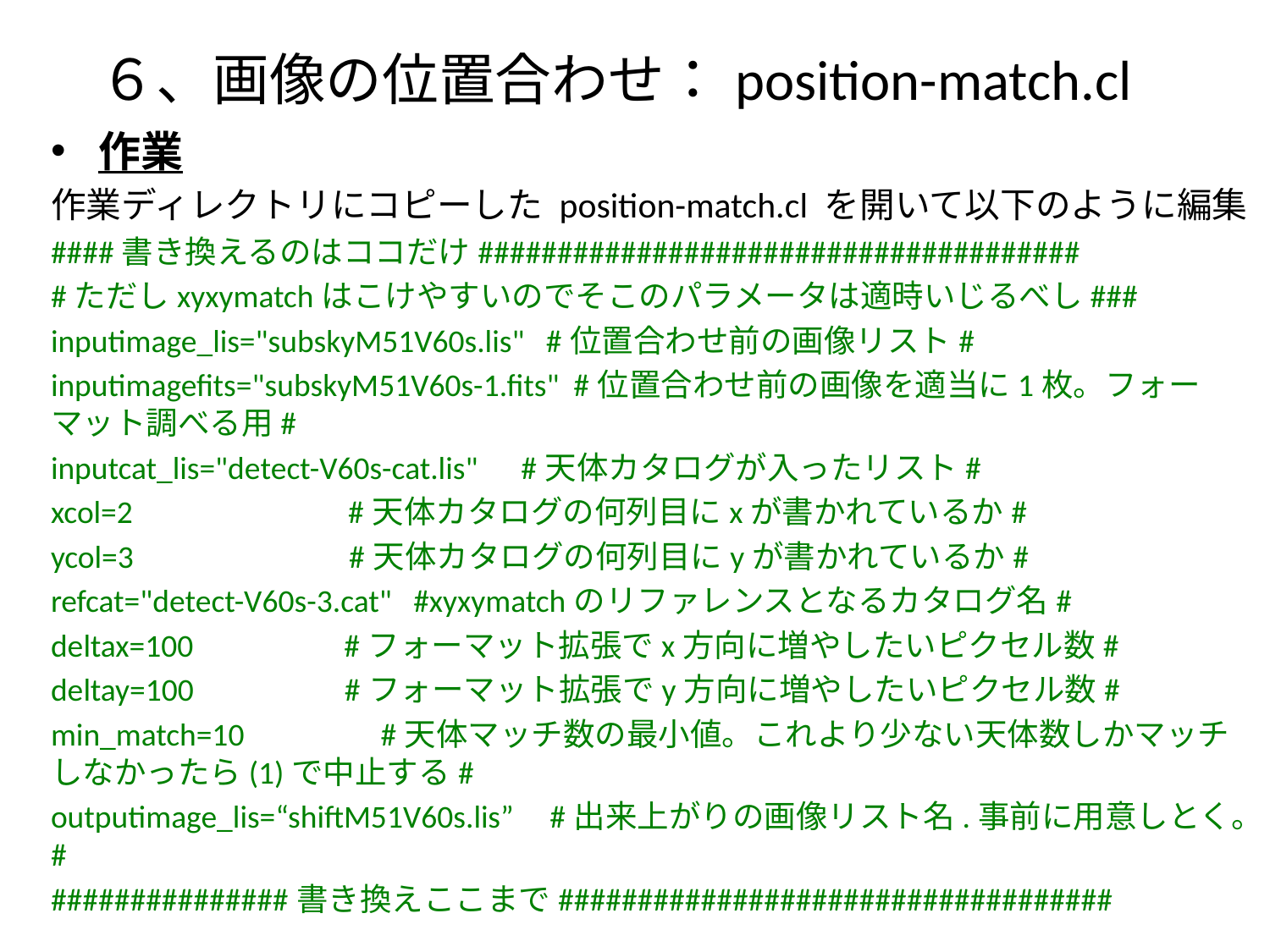

# ６、画像の位置合わせ：position-match.cl
作業
作業ディレクトリにコピーした position-match.cl を開いて以下のように編集
####書き換えるのはココだけ######################################
#ただしxyxymatchはこけやすいのでそこのパラメータは適時いじるべし###
inputimage_lis="subskyM51V60s.lis"   #位置合わせ前の画像リスト#
inputimagefits="subskyM51V60s-1.fits"  #位置合わせ前の画像を適当に1枚。フォーマット調べる用#
inputcat_lis="detect-V60s-cat.lis"      #天体カタログが入ったリスト#
xcol=2                              #天体カタログの何列目にxが書かれているか#
ycol=3                              #天体カタログの何列目にyが書かれているか#
refcat="detect-V60s-3.cat"   #xyxymatchのリファレンスとなるカタログ名#
deltax=100                     #フォーマット拡張でx方向に増やしたいピクセル数#
deltay=100                     #フォーマット拡張でy方向に増やしたいピクセル数#
min_match=10                   #天体マッチ数の最小値。これより少ない天体数しかマッチしなかったら(1)で中止する#
outputimage_lis=“shiftM51V60s.lis”     #出来上がりの画像リスト名.事前に用意しとく。#
###############書き換えここまで###################################